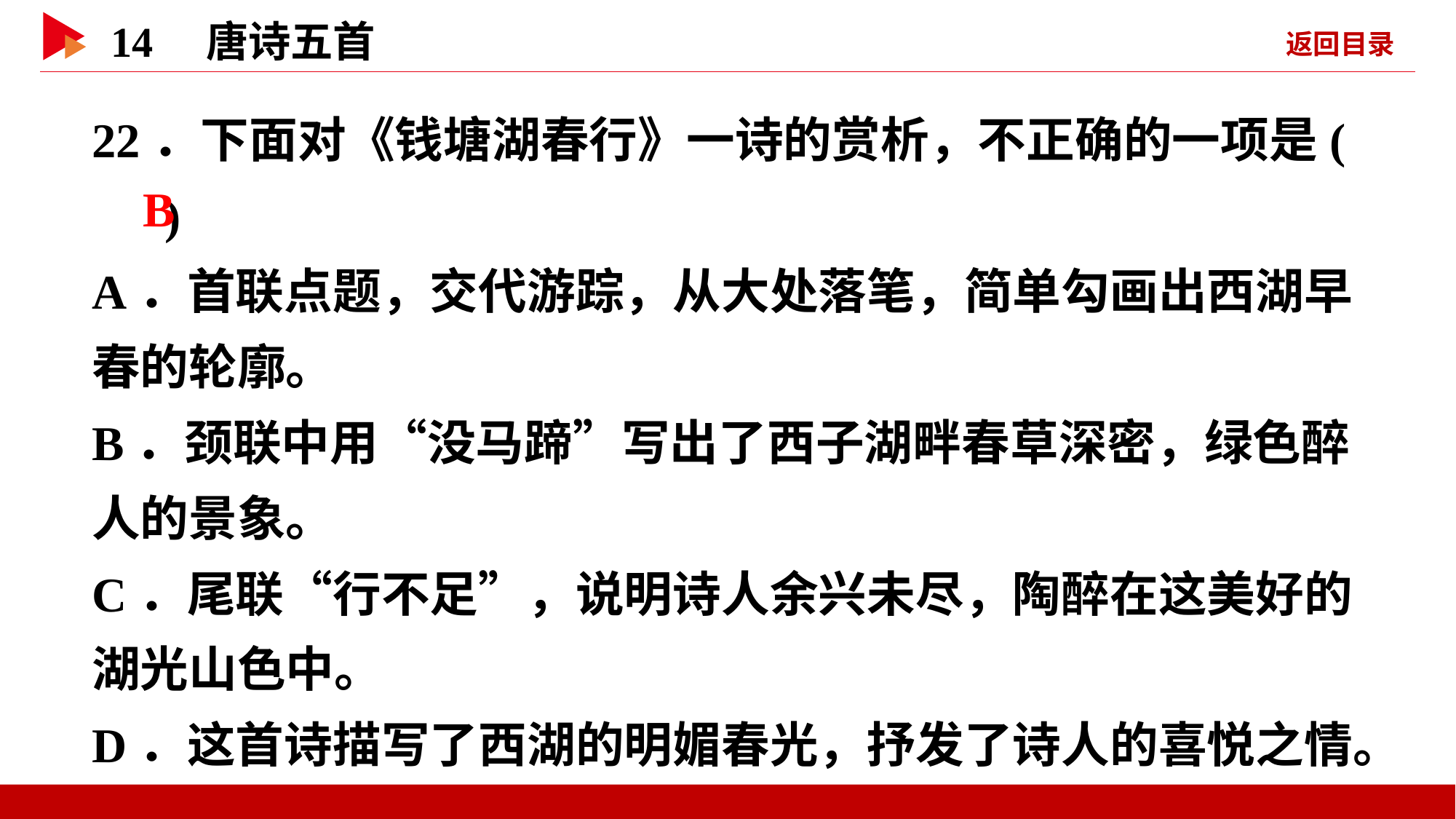

22．下面对《钱塘湖春行》一诗的赏析，不正确的一项是(        )
A．首联点题，交代游踪，从大处落笔，简单勾画出西湖早春的轮廓。
B．颈联中用“没马蹄”写出了西子湖畔春草深密，绿色醉人的景象。
C．尾联“行不足”，说明诗人余兴未尽，陶醉在这美好的湖光山色中。
D．这首诗描写了西湖的明媚春光，抒发了诗人的喜悦之情。
   B